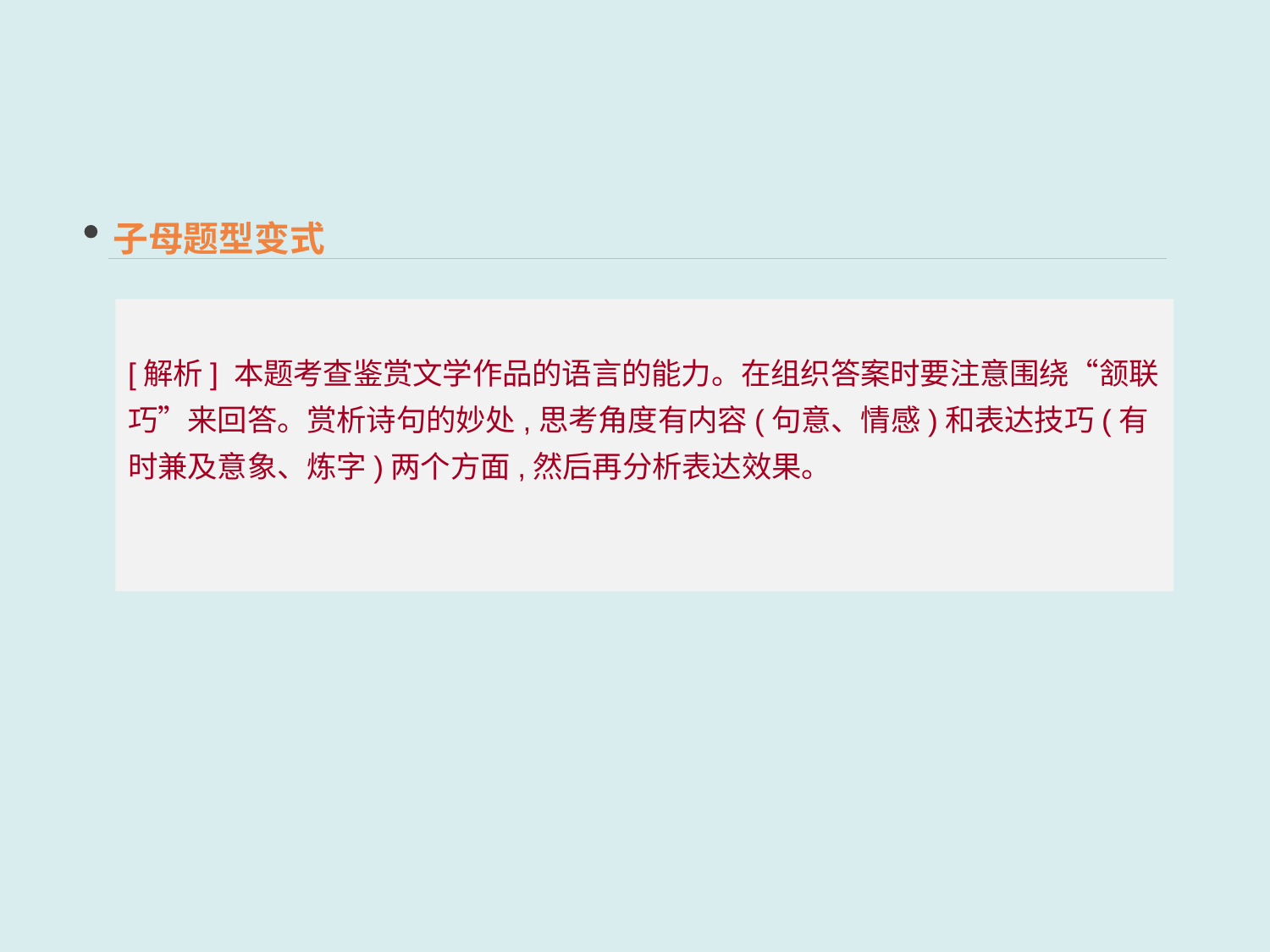

子母题型变式

[解析] 本题考查鉴赏文学作品的语言的能力。在组织答案时要注意围绕“颔联巧”来回答。赏析诗句的妙处,思考角度有内容(句意、情感)和表达技巧(有时兼及意象、炼字)两个方面,然后再分析表达效果。